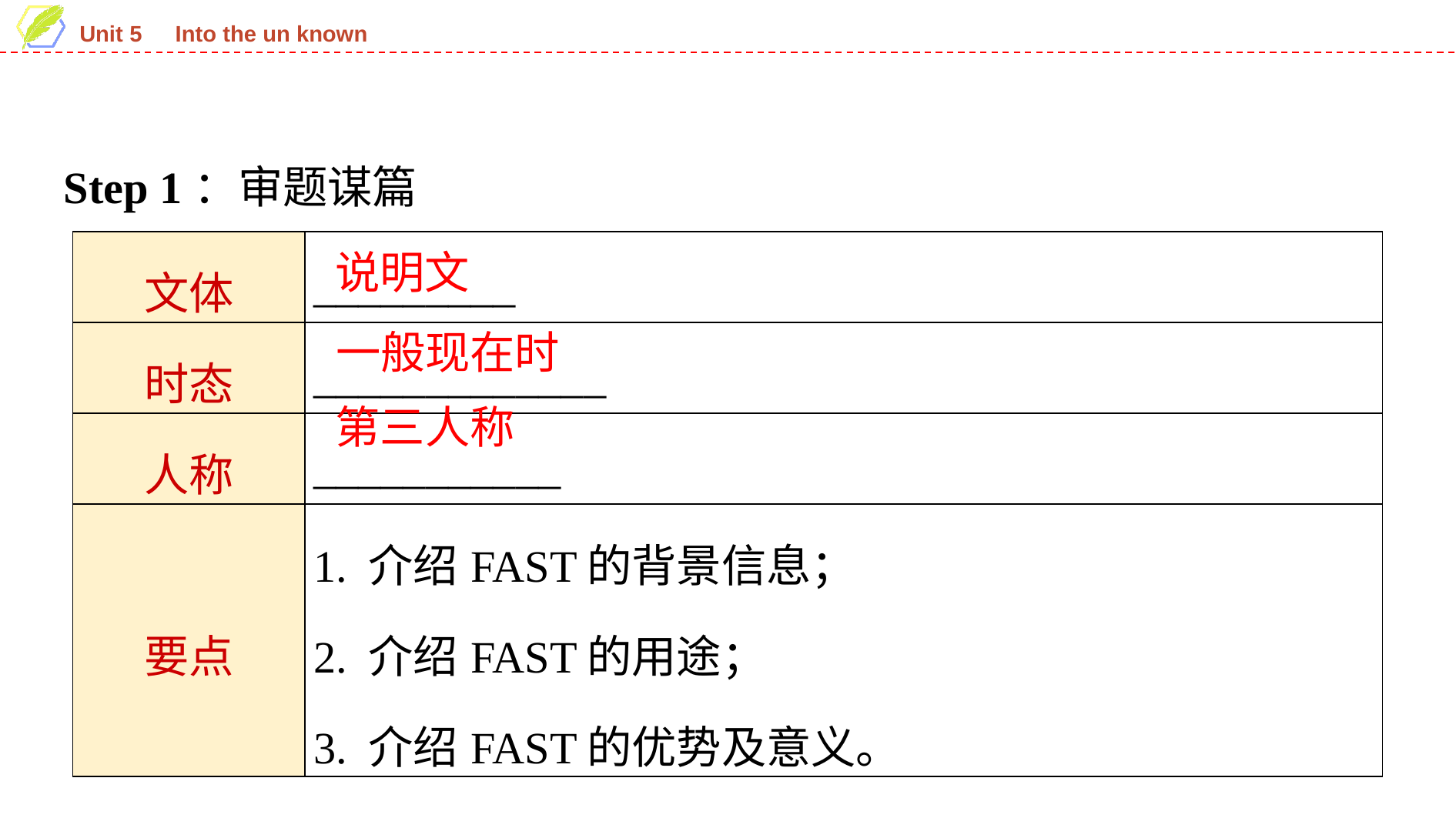

Step 1：审题谋篇
| 文体 | \_\_\_\_\_\_\_\_\_ |
| --- | --- |
| 时态 | \_\_\_\_\_\_\_\_\_\_\_\_\_ |
| 人称 | \_\_\_\_\_\_\_\_\_\_\_ |
| 要点 | 1. 介绍FAST的背景信息； 2. 介绍FAST的用途； 3. 介绍FAST的优势及意义。 |
说明文
一般现在时
第三人称